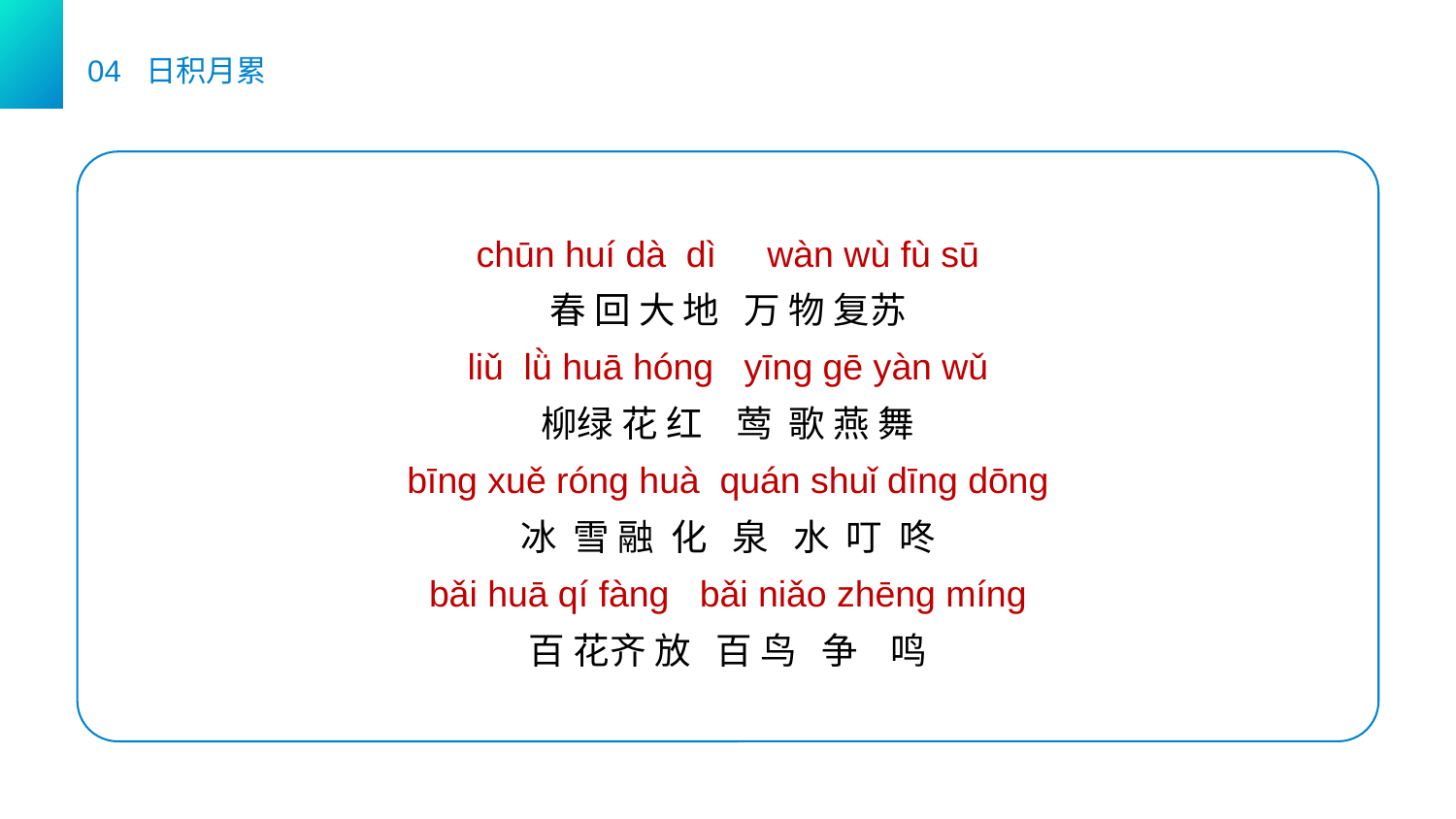

04  日积月累

chūn huí dà  dì     wàn wù fù sū
春 回 大 地   万 物 复苏
liǔ  lǜ huā hónɡ   yīnɡ ɡē yàn wǔ
柳绿 花 红    莺  歌 燕 舞
bīnɡ xuě rónɡ huà  quán shuǐ dīnɡ dōnɡ
冰  雪 融  化   泉   水  叮  咚
bǎi huā qí fànɡ   bǎi niǎo zhēnɡ mínɡ
百 花齐 放   百 鸟   争    鸣